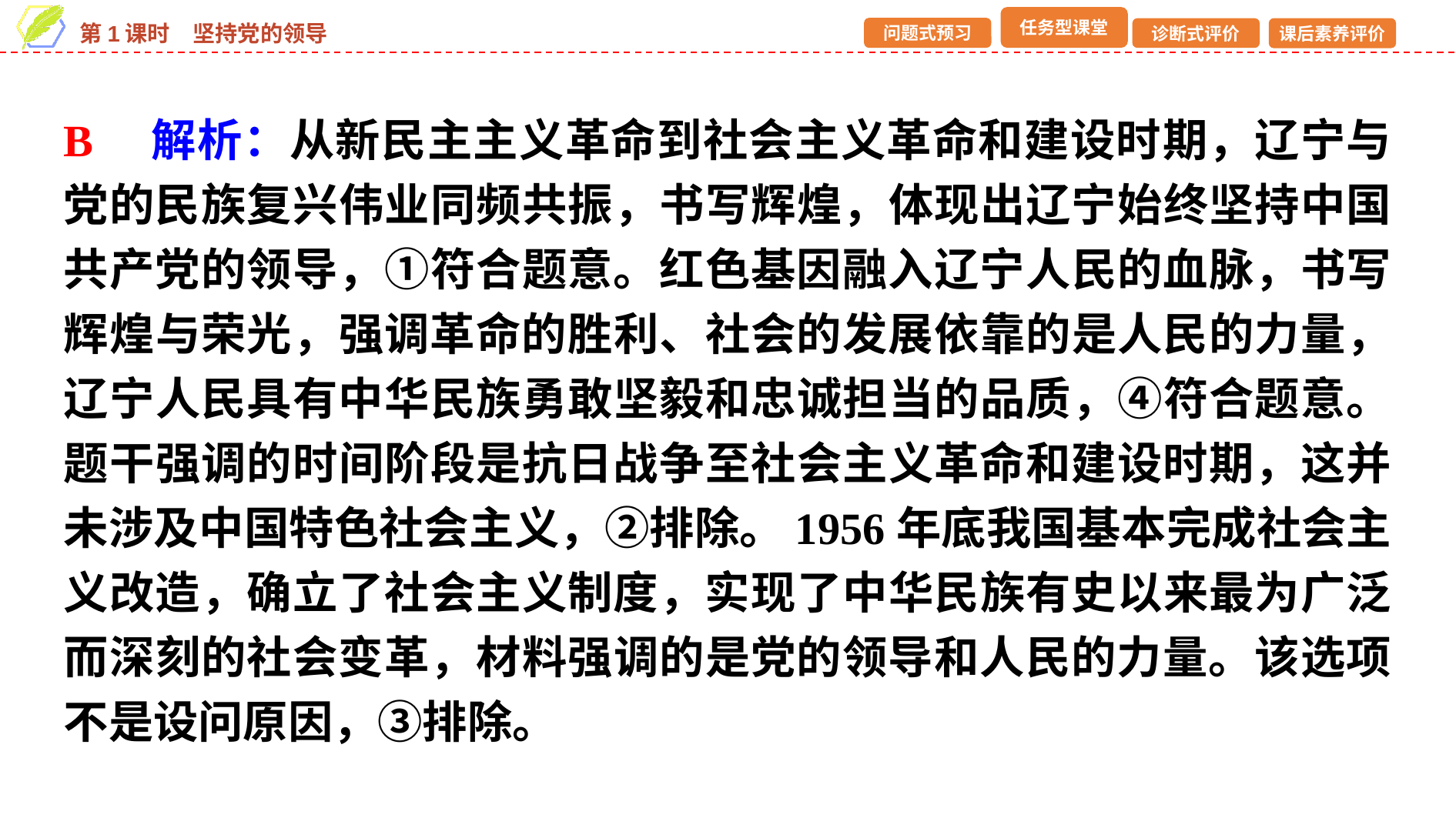

B　解析：从新民主主义革命到社会主义革命和建设时期，辽宁与党的民族复兴伟业同频共振，书写辉煌，体现出辽宁始终坚持中国共产党的领导，①符合题意。红色基因融入辽宁人民的血脉，书写辉煌与荣光，强调革命的胜利、社会的发展依靠的是人民的力量，辽宁人民具有中华民族勇敢坚毅和忠诚担当的品质，④符合题意。题干强调的时间阶段是抗日战争至社会主义革命和建设时期，这并未涉及中国特色社会主义，②排除。1956年底我国基本完成社会主义改造，确立了社会主义制度，实现了中华民族有史以来最为广泛而深刻的社会变革，材料强调的是党的领导和人民的力量。该选项不是设问原因，③排除。